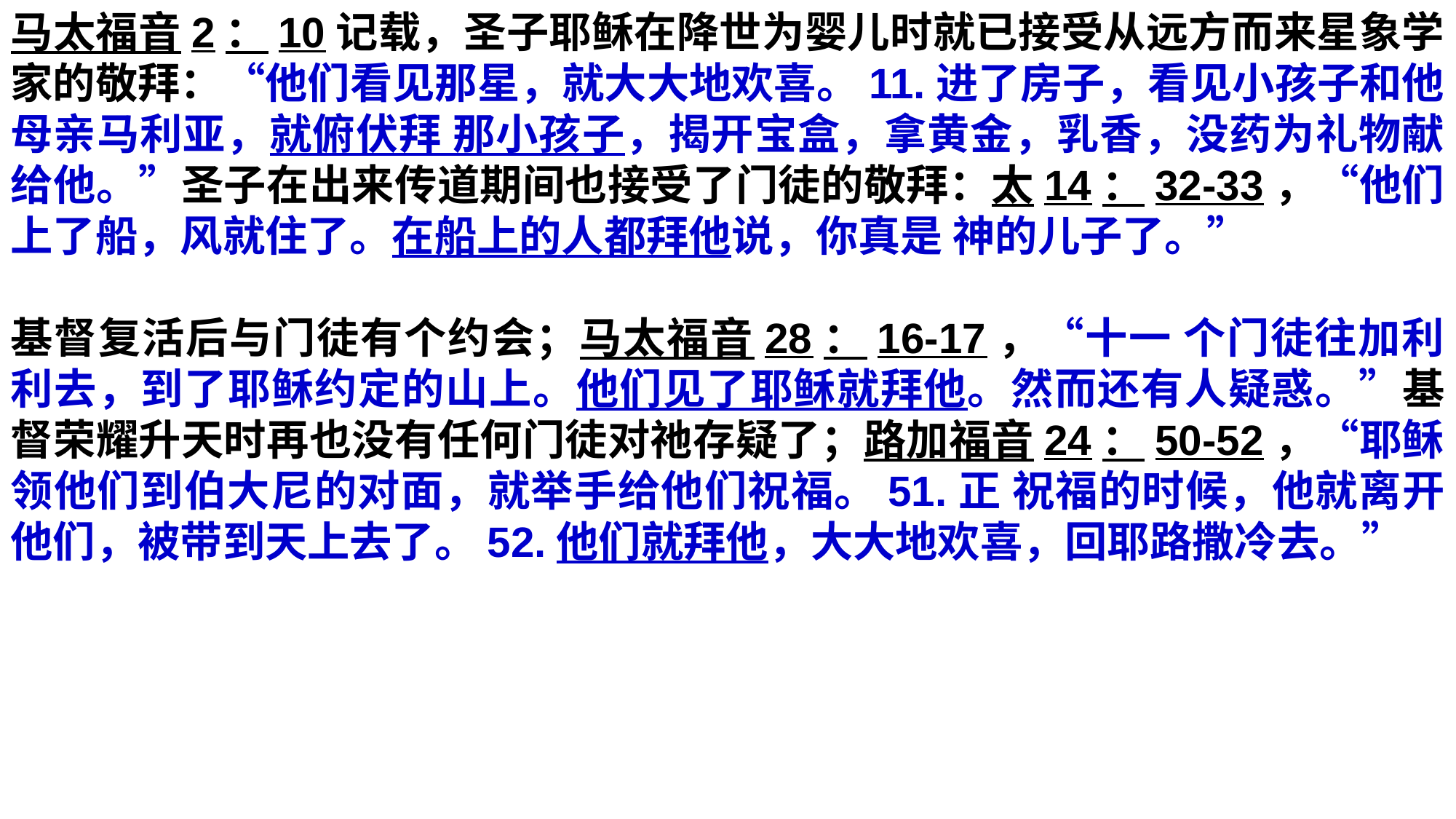

马太福音2：10记载，圣子耶稣在降世为婴儿时就已接受从远方而来星象学家的敬拜：“他们看见那星，就大大地欢喜。11.进了房子，看见小孩子和他母亲马利亚，就俯伏拜 那小孩子，揭开宝盒，拿黄金，乳香，没药为礼物献给他。”圣子在出来传道期间也接受了门徒的敬拜：太14：32-33，“他们上了船，风就住了。在船上的人都拜他说，你真是 神的儿子了。”

基督复活后与门徒有个约会；马太福音28：16-17，“十一 个门徒往加利利去，到了耶稣约定的山上。他们见了耶稣就拜他。然而还有人疑惑。”基督荣耀升天时再也没有任何门徒对祂存疑了；路加福音24：50-52，“耶稣领他们到伯大尼的对面，就举手给他们祝福。51.正 祝福的时候，他就离开他们，被带到天上去了。52.他们就拜他，大大地欢喜，回耶路撒冷去。”